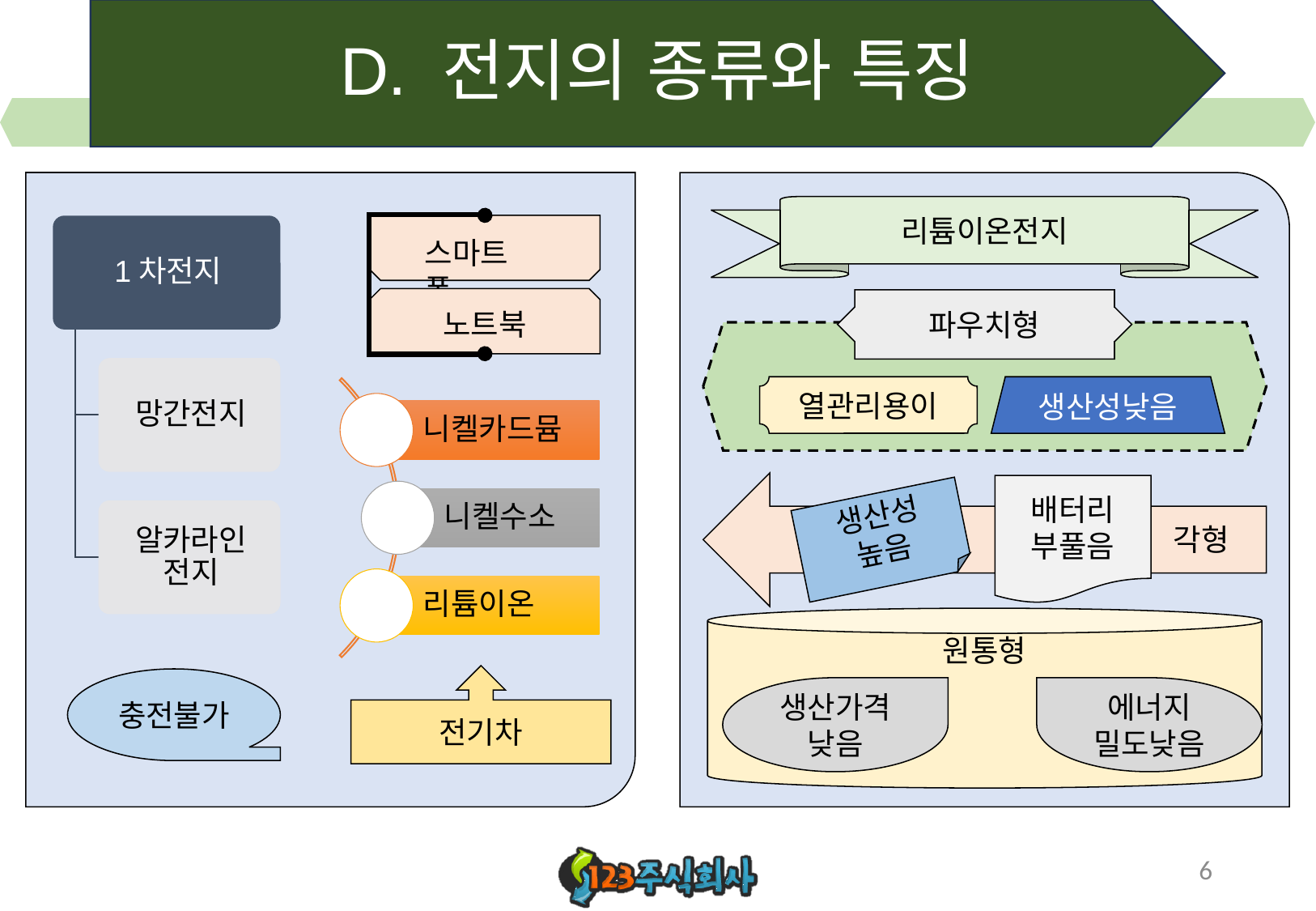

# D. 전지의 종류와 특징

리튬이온전지

1차전지
망간전지
알카라인
전지
스마트폰
노트북
파우치형

니켈카드뮴
니켈수소
리튬이온
열관리용이
생산성낮음

각형
배터리
부풀음
생산성
높음
원통형

전기차
충전불가
생산가격
낮음
에너지
밀도낮음
6